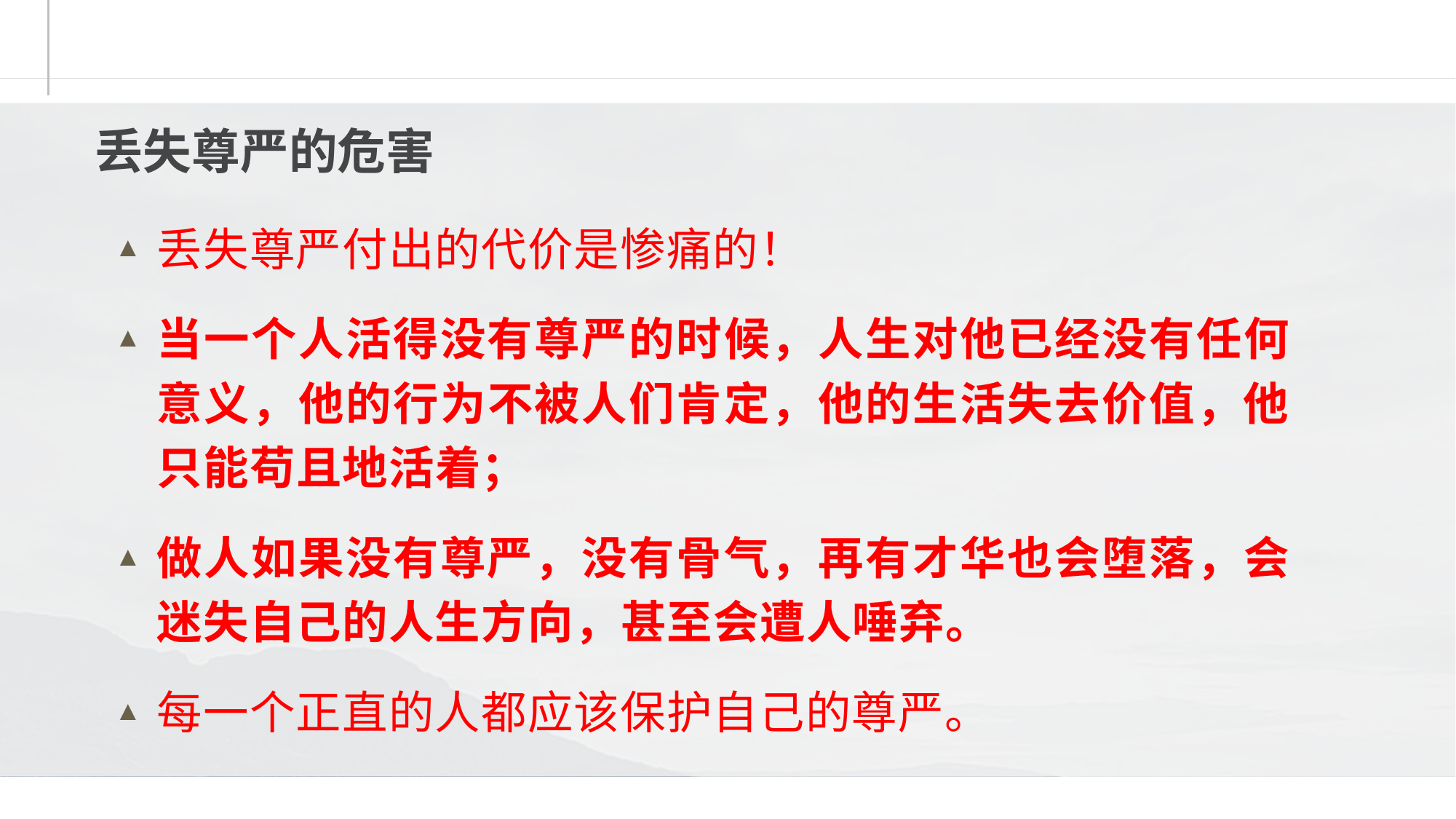

丢失尊严的危害
丢失尊严付出的代价是惨痛的！
当一个人活得没有尊严的时候，人生对他已经没有任何意义，他的行为不被人们肯定，他的生活失去价值，他只能苟且地活着；
做人如果没有尊严，没有骨气，再有才华也会堕落，会迷失自己的人生方向，甚至会遭人唾弃。
每一个正直的人都应该保护自己的尊严。